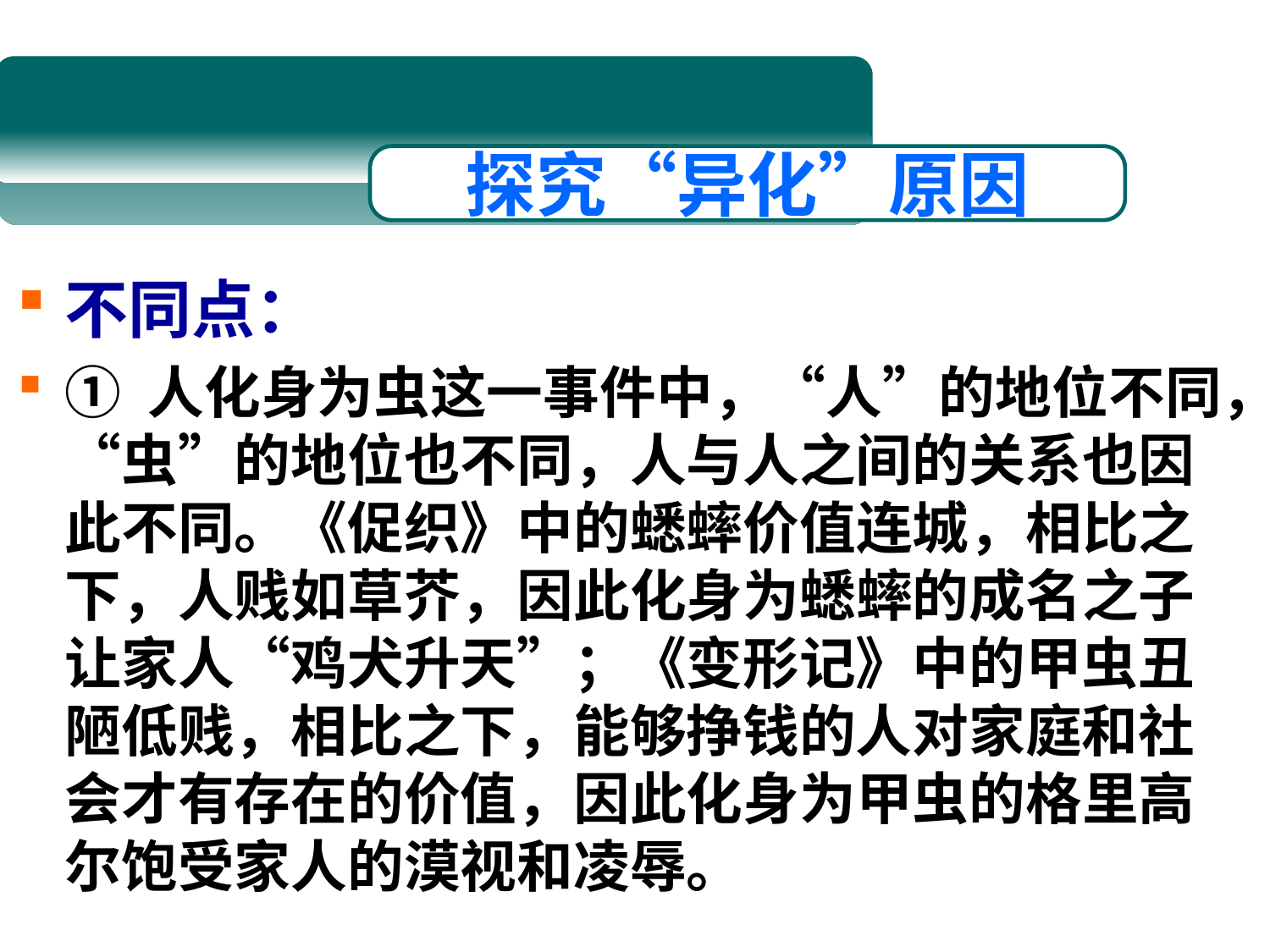

探究“异化”原因
不同点：
① 人化身为虫这一事件中，“人”的地位不同，“虫”的地位也不同，人与人之间的关系也因此不同。《促织》中的蟋蟀价值连城，相比之下，人贱如草芥，因此化身为蟋蟀的成名之子让家人“鸡犬升天”；《变形记》中的甲虫丑陋低贱，相比之下，能够挣钱的人对家庭和社会才有存在的价值，因此化身为甲虫的格里高尔饱受家人的漠视和凌辱。